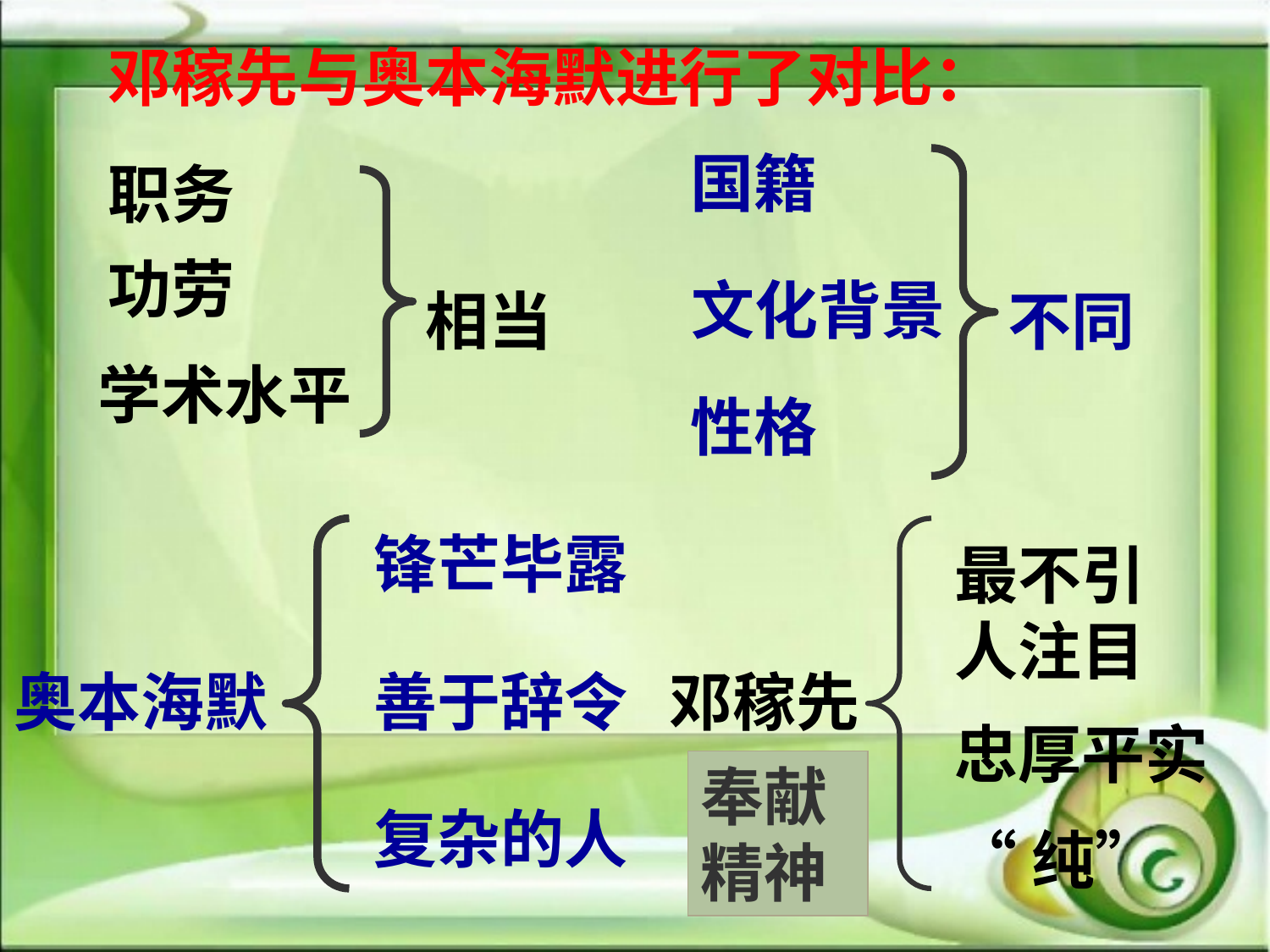

邓稼先与奥本海默进行了对比：
国籍

文化背景
不同
性格
职务

功劳
相当
学术水平

锋芒毕露
奥本海默
善于辞令
复杂的人

最不引人注目
邓稼先
忠厚平实
“纯”
奉献精神